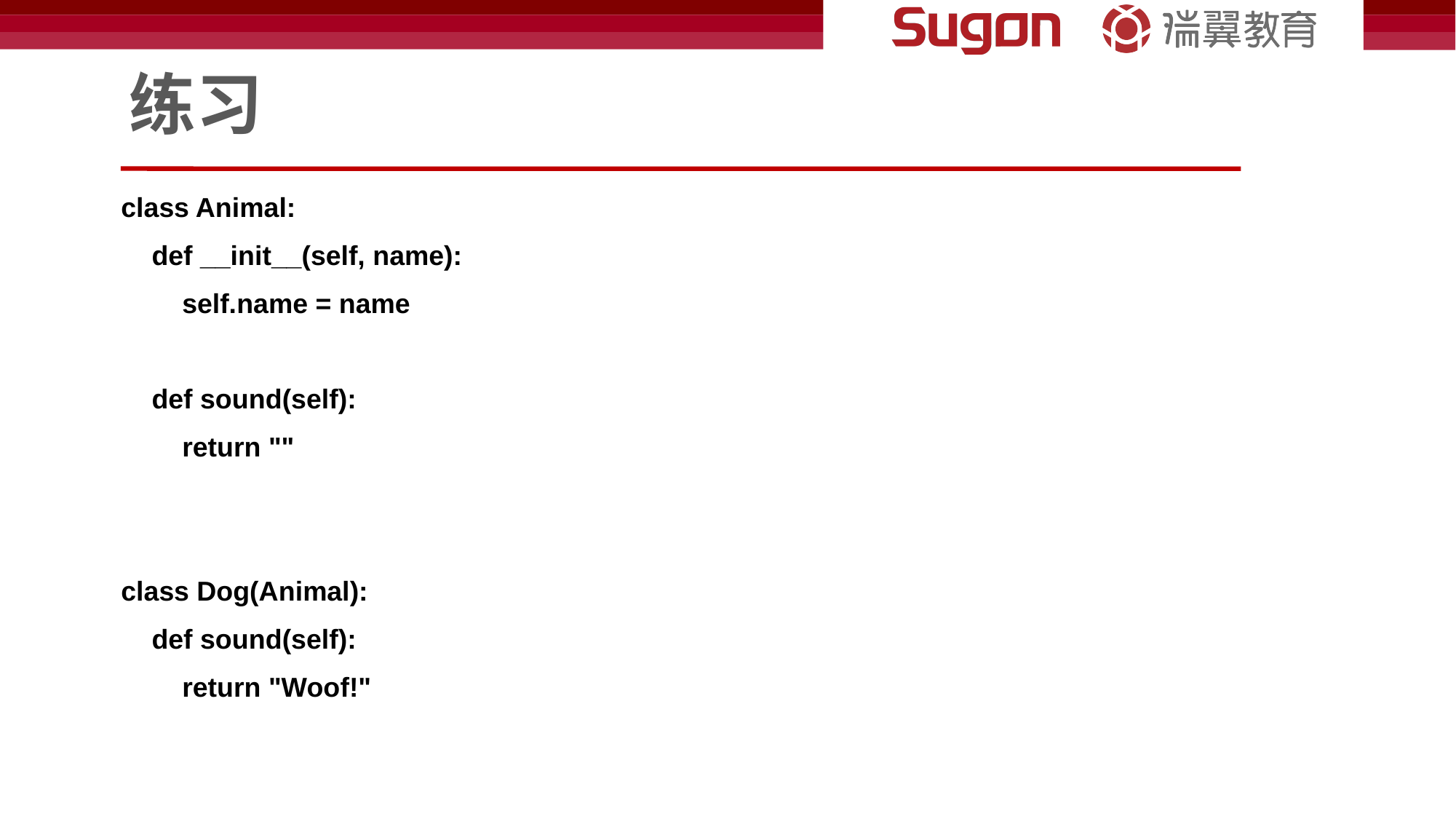

# 练习
class Animal:
    def __init__(self, name):
        self.name = name

    def sound(self):
        return ""

class Dog(Animal):
    def sound(self):
        return "Woof!"

class Cat(Animal):
    def sound(self):
        return "Meow!"

dog = Dog("Buddy")
print("Dog:")
print("Name:", dog.name)
print("Sound:", dog.sound())

cat = Cat("Whiskers")
print("Cat:")
print("Name:", cat.name)
print("Sound:", cat.sound())
```